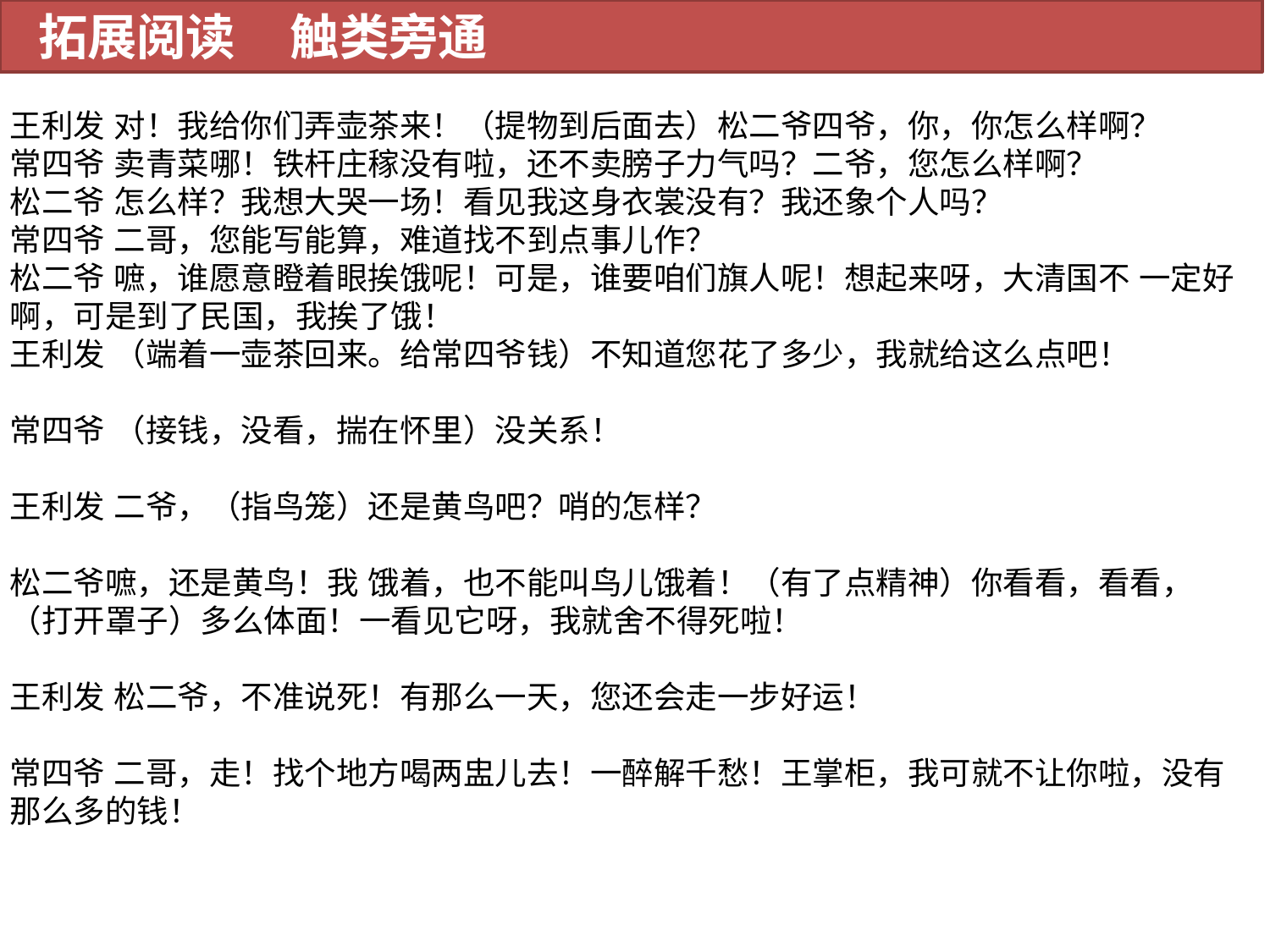

拓展阅读    触类旁通
王利发 对！我给你们弄壶茶来！（提物到后面去）松二爷四爷，你，你怎么样啊？
常四爷 卖青菜哪！铁杆庄稼没有啦，还不卖膀子力气吗？二爷，您怎么样啊？
松二爷 怎么样？我想大哭一场！看见我这身衣裳没有？我还象个人吗？
常四爷 二哥，您能写能算，难道找不到点事儿作？
松二爷 嗻，谁愿意瞪着眼挨饿呢！可是，谁要咱们旗人呢！想起来呀，大清国不 一定好啊，可是到了民国，我挨了饿！
王利发 （端着一壶茶回来。给常四爷钱）不知道您花了多少，我就给这么点吧！

常四爷 （接钱，没看，揣在怀里）没关系！

王利发 二爷，（指鸟笼）还是黄鸟吧？哨的怎样？

松二爷嗻，还是黄鸟！我 饿着，也不能叫鸟儿饿着！（有了点精神）你看看，看看，（打开罩子）多么体面！一看见它呀，我就舍不得死啦！

王利发 松二爷，不准说死！有那么一天，您还会走一步好运！

常四爷 二哥，走！找个地方喝两盅儿去！一醉解千愁！王掌柜，我可就不让你啦，没有那么多的钱！